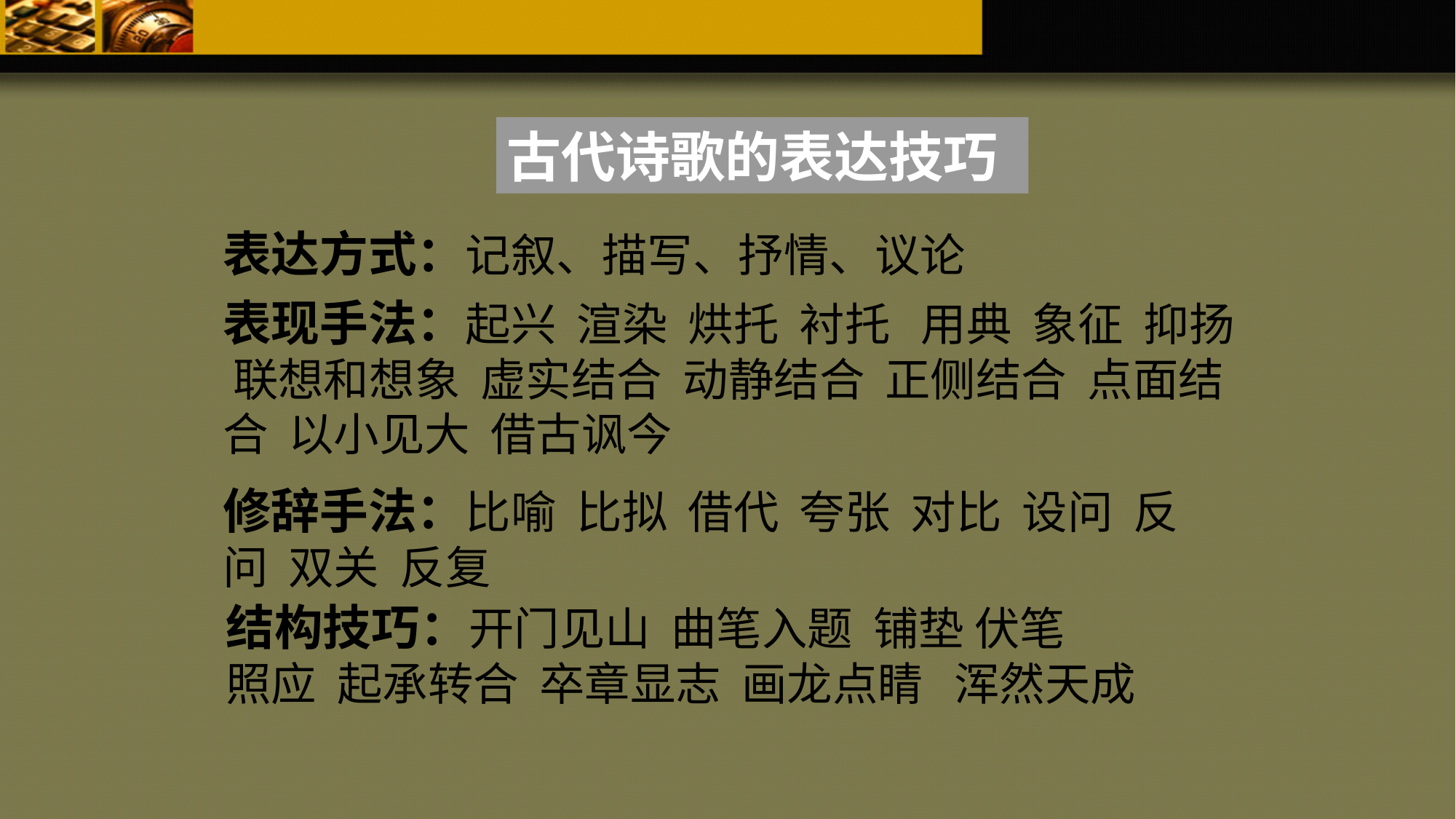

古代诗歌的表达技巧
表达方式：记叙、描写、抒情、议论
表现手法：起兴  渲染  烘托  衬托   用典  象征  抑扬  联想和想象  虚实结合  动静结合  正侧结合  点面结合  以小见大  借古讽今
修辞手法：比喻  比拟  借代  夸张  对比  设问  反问  双关  反复
结构技巧：开门见山  曲笔入题  铺垫 伏笔
照应  起承转合  卒章显志  画龙点睛   浑然天成